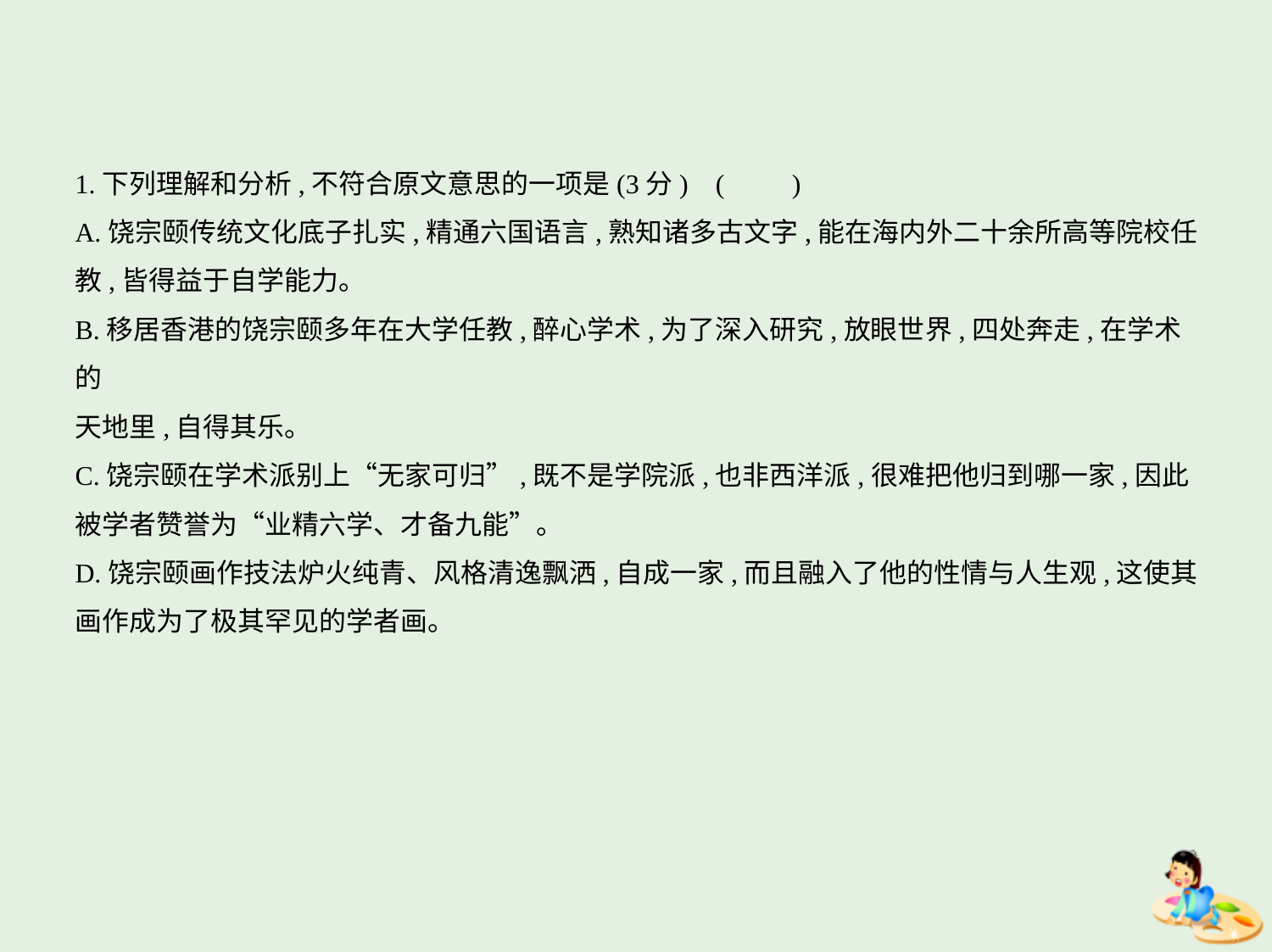

1.下列理解和分析,不符合原文意思的一项是(3分) (　　)
A.饶宗颐传统文化底子扎实,精通六国语言,熟知诸多古文字,能在海内外二十余所高等院校任
教,皆得益于自学能力。
B.移居香港的饶宗颐多年在大学任教,醉心学术,为了深入研究,放眼世界,四处奔走,在学术的
天地里,自得其乐。
C.饶宗颐在学术派别上“无家可归”,既不是学院派,也非西洋派,很难把他归到哪一家,因此
被学者赞誉为“业精六学、才备九能”。
D.饶宗颐画作技法炉火纯青、风格清逸飘洒,自成一家,而且融入了他的性情与人生观,这使其
画作成为了极其罕见的学者画。